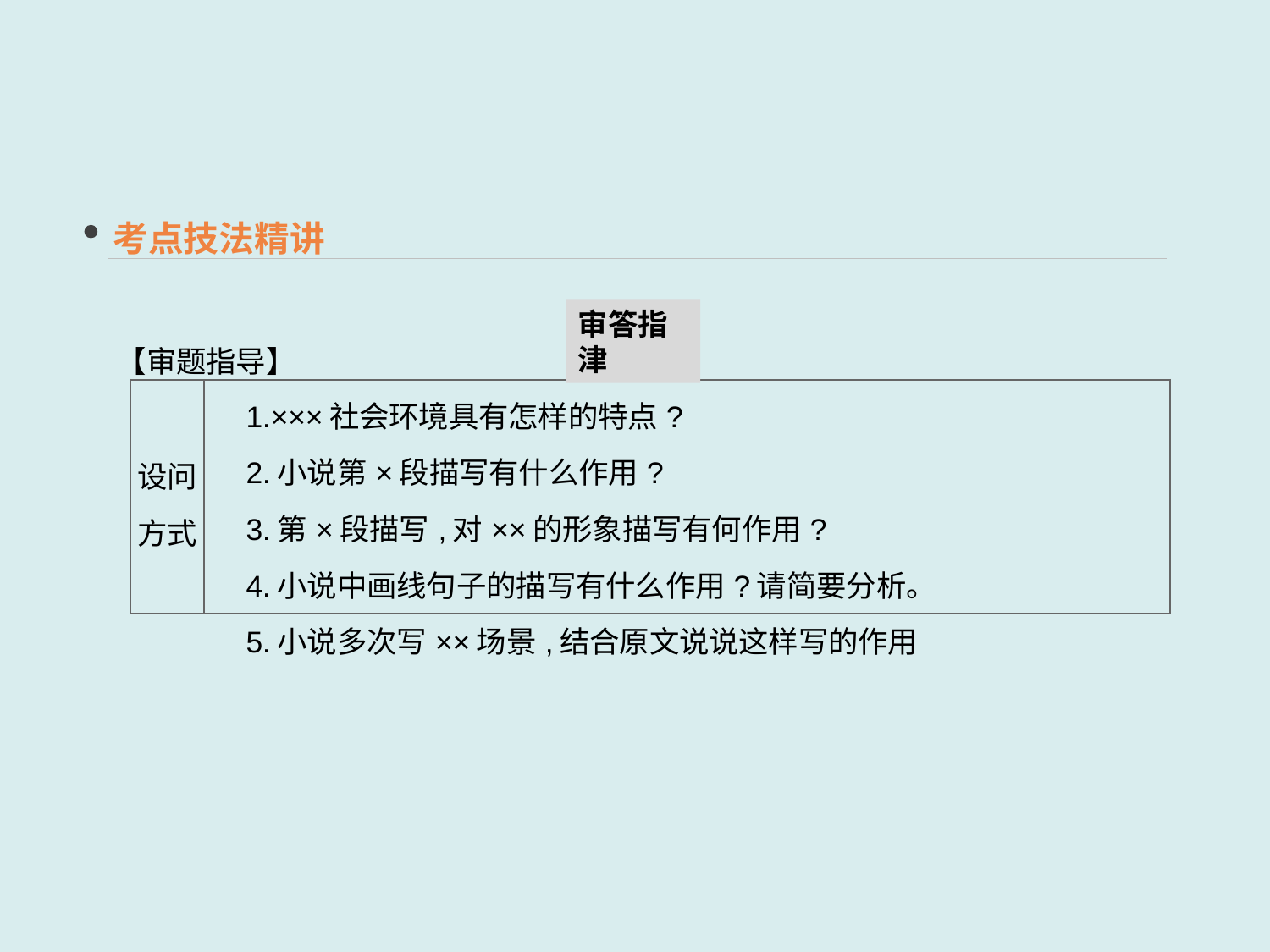

考点技法精讲

审答指津
【审题指导】
| 设问 方式 | 1.×××社会环境具有怎样的特点? 　2.小说第×段描写有什么作用? 　3.第×段描写,对××的形象描写有何作用? 　4.小说中画线句子的描写有什么作用?请简要分析。 　5.小说多次写××场景,结合原文说说这样写的作用 |
| --- | --- |